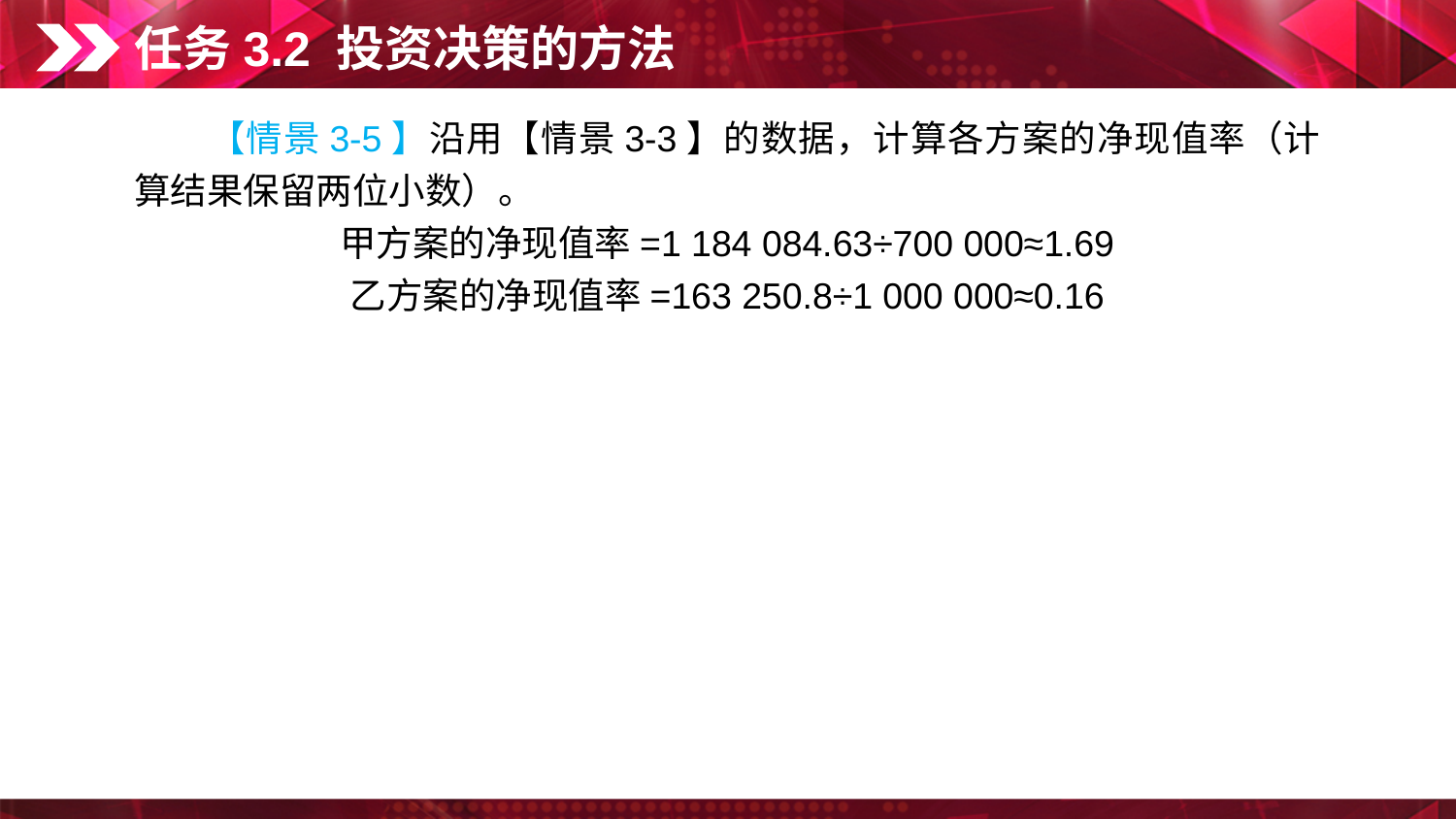

任务3.2 投资决策的方法

　　【情景3-5】沿用【情景3-3】的数据，计算各方案的净现值率（计算结果保留两位小数）。
甲方案的净现值率=1 184 084.63÷700 000≈1.69
乙方案的净现值率=163 250.8÷1 000 000≈0.16